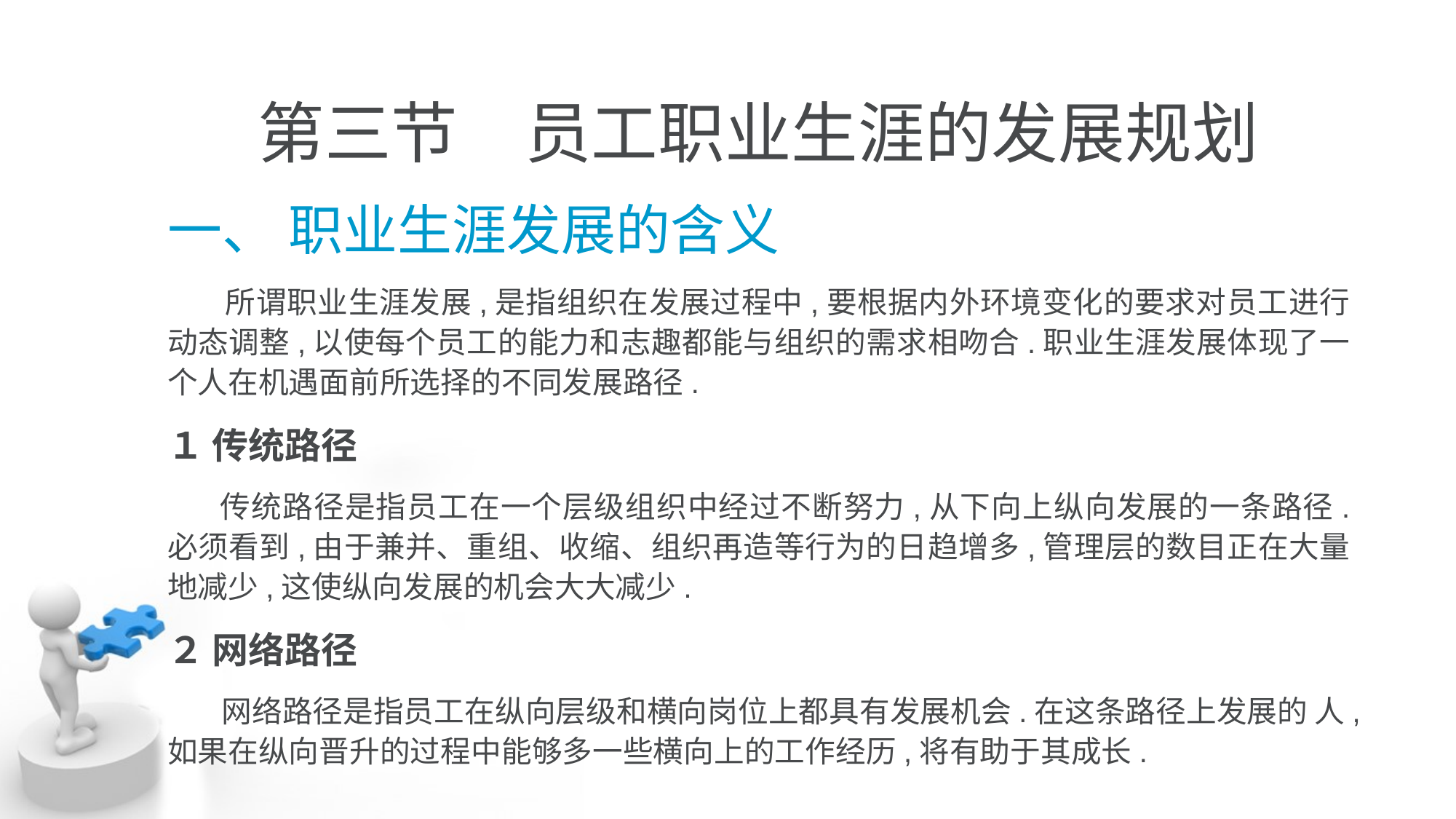

# 第三节　员工职业生涯的发展规划
一、 职业生涯发展的含义
       所谓职业生涯发展,是指组织在发展过程中,要根据内外环境变化的要求对员工进行 动态调整,以使每个员工的能力和志趣都能与组织的需求相吻合.职业生涯发展体现了一 个人在机遇面前所选择的不同发展路径.
１ 传统路径
      传统路径是指员工在一个层级组织中经过不断努力,从下向上纵向发展的一条路径. 必须看到,由于兼并、重组、收缩、组织再造等行为的日趋增多,管理层的数目正在大量 地减少,这使纵向发展的机会大大减少.
２ 网络路径
       网络路径是指员工在纵向层级和横向岗位上都具有发展机会.在这条路径上发展的 人,如果在纵向晋升的过程中能够多一些横向上的工作经历,将有助于其成长.